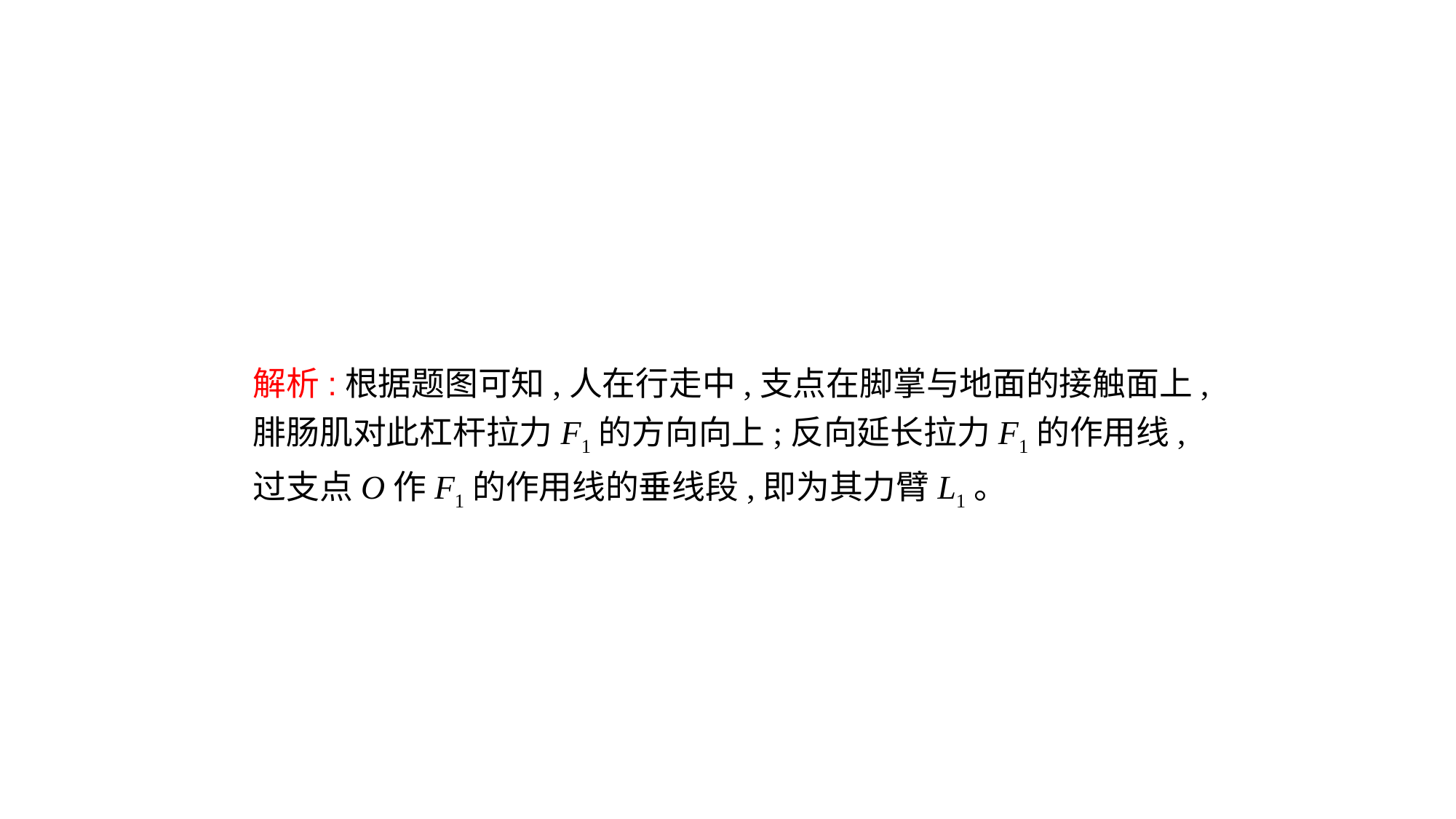

解析:根据题图可知,人在行走中,支点在脚掌与地面的接触面上,腓肠肌对此杠杆拉力F1的方向向上;反向延长拉力F1的作用线,过支点O作F1的作用线的垂线段,即为其力臂L1。